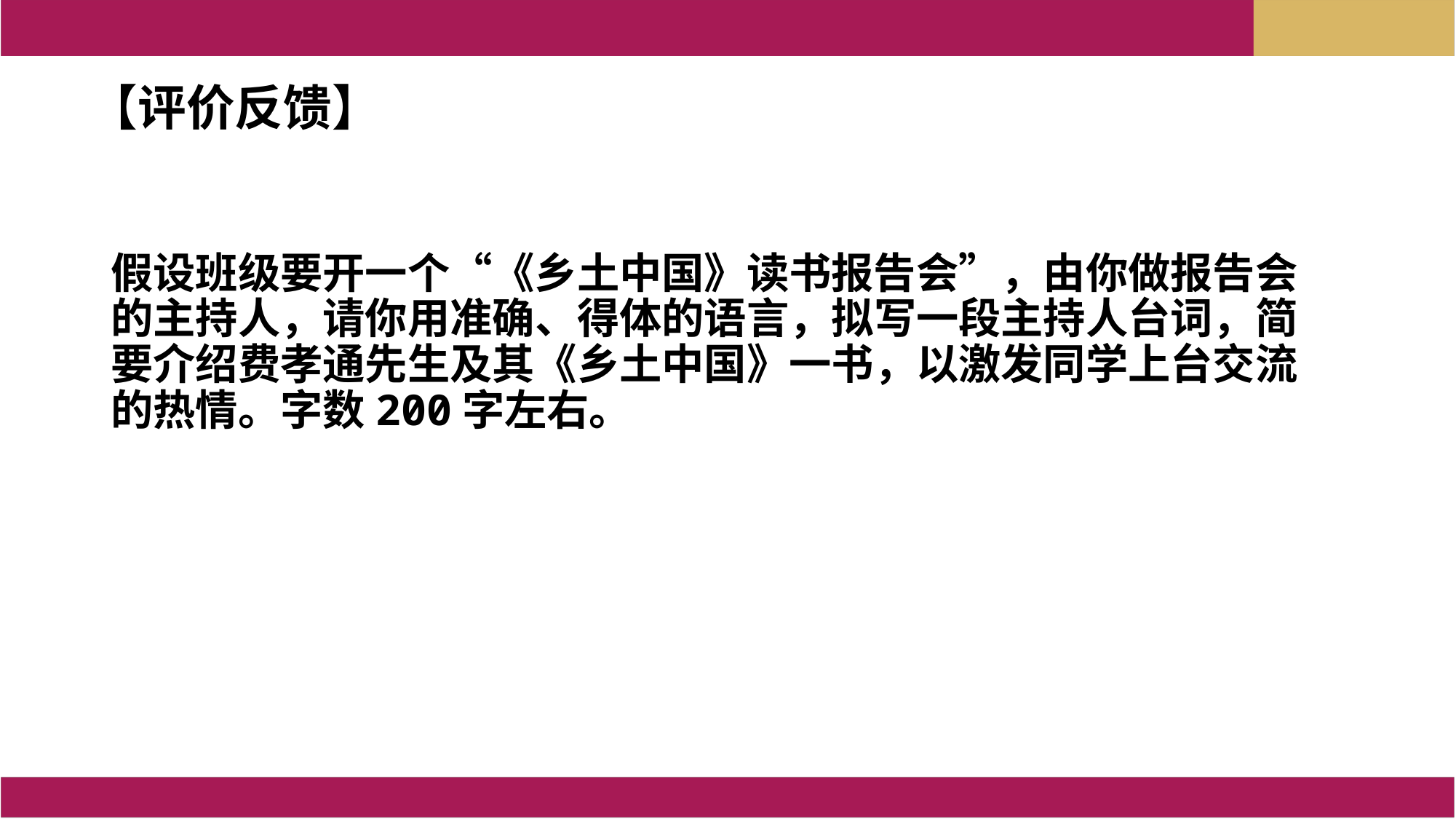

【评价反馈】
假设班级要开一个“《乡土中国》读书报告会”，由你做报告会的主持人，请你用准确、得体的语言，拟写一段主持人台词，简要介绍费孝通先生及其《乡土中国》一书，以激发同学上台交流的热情。字数200字左右。